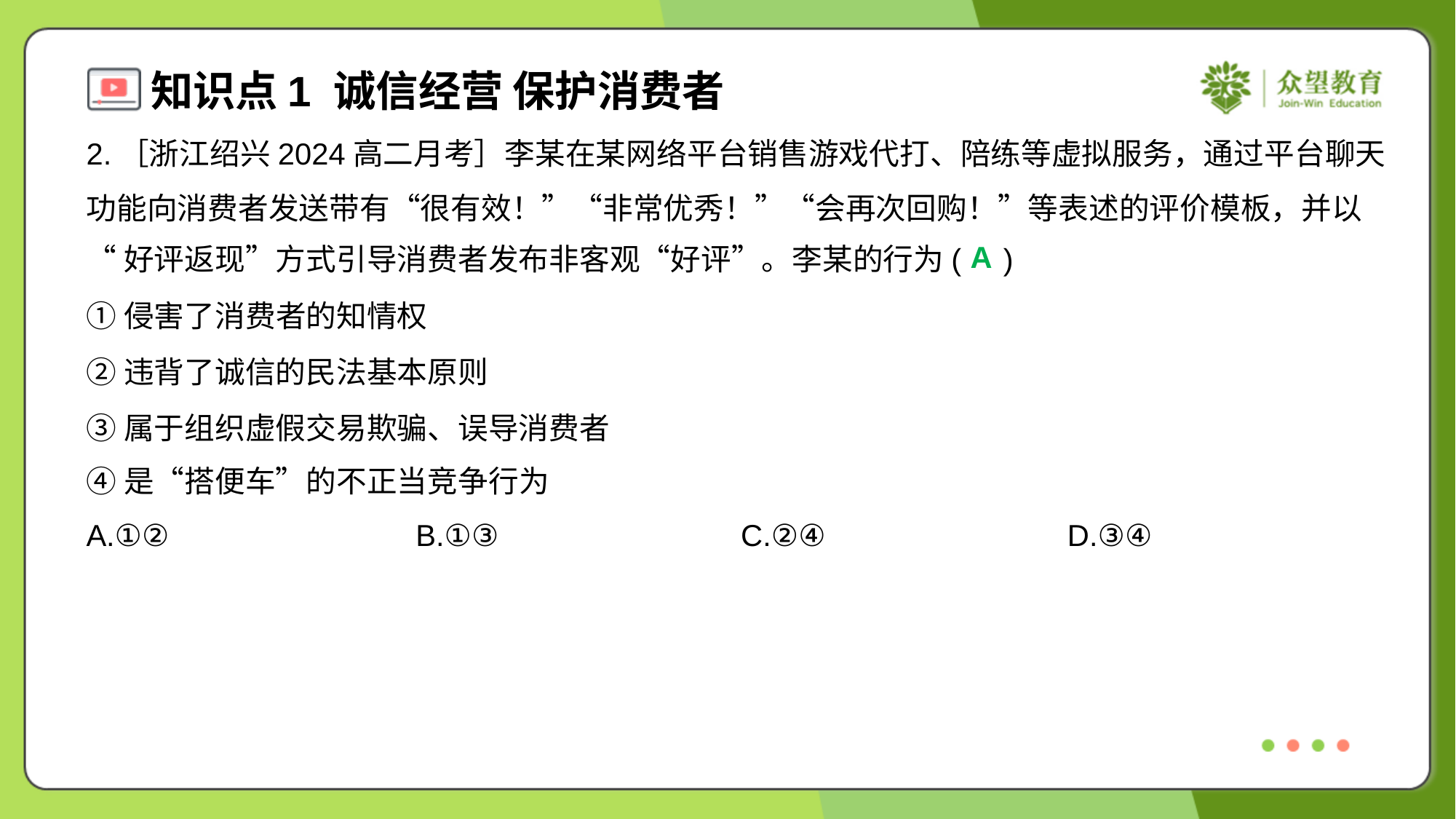

2.［浙江绍兴2024高二月考］李某在某网络平台销售游戏代打、陪练等虚拟服务，通过平台聊天
功能向消费者发送带有“很有效！”“非常优秀！”“会再次回购！”等表述的评价模板，并以
“好评返现”方式引导消费者发布非客观“好评”。李某的行为(     )
A
①侵害了消费者的知情权
②违背了诚信的民法基本原则
③属于组织虚假交易欺骗、误导消费者
④是“搭便车”的不正当竞争行为
A.①②	B.①③	C.②④	D.③④